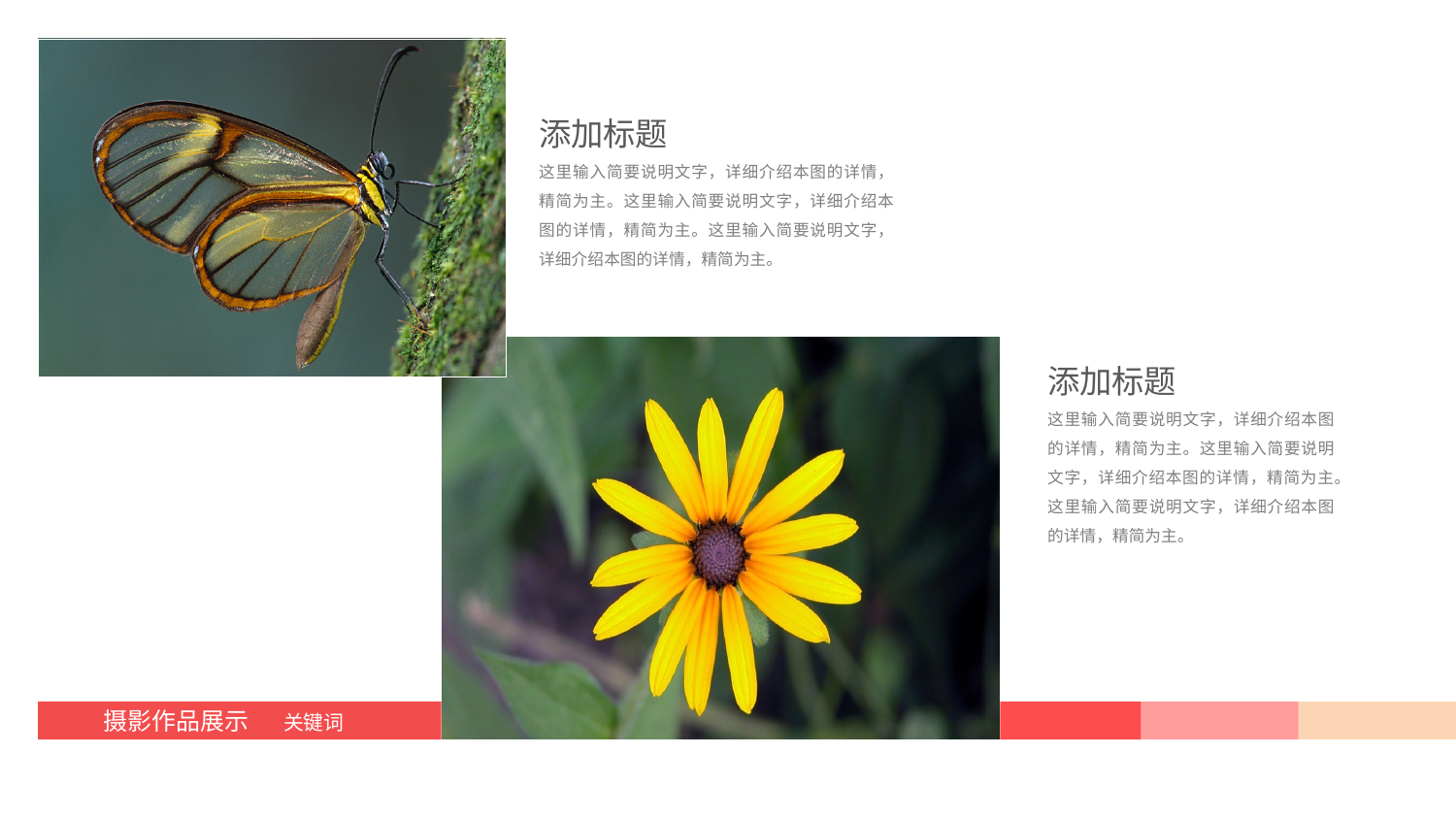

添加标题
这里输入简要说明文字，详细介绍本图的详情，精简为主。这里输入简要说明文字，详细介绍本图的详情，精简为主。这里输入简要说明文字，详细介绍本图的详情，精简为主。

添加标题
这里输入简要说明文字，详细介绍本图的详情，精简为主。这里输入简要说明文字，详细介绍本图的详情，精简为主。这里输入简要说明文字，详细介绍本图的详情，精简为主。

摄影作品展示       关键词